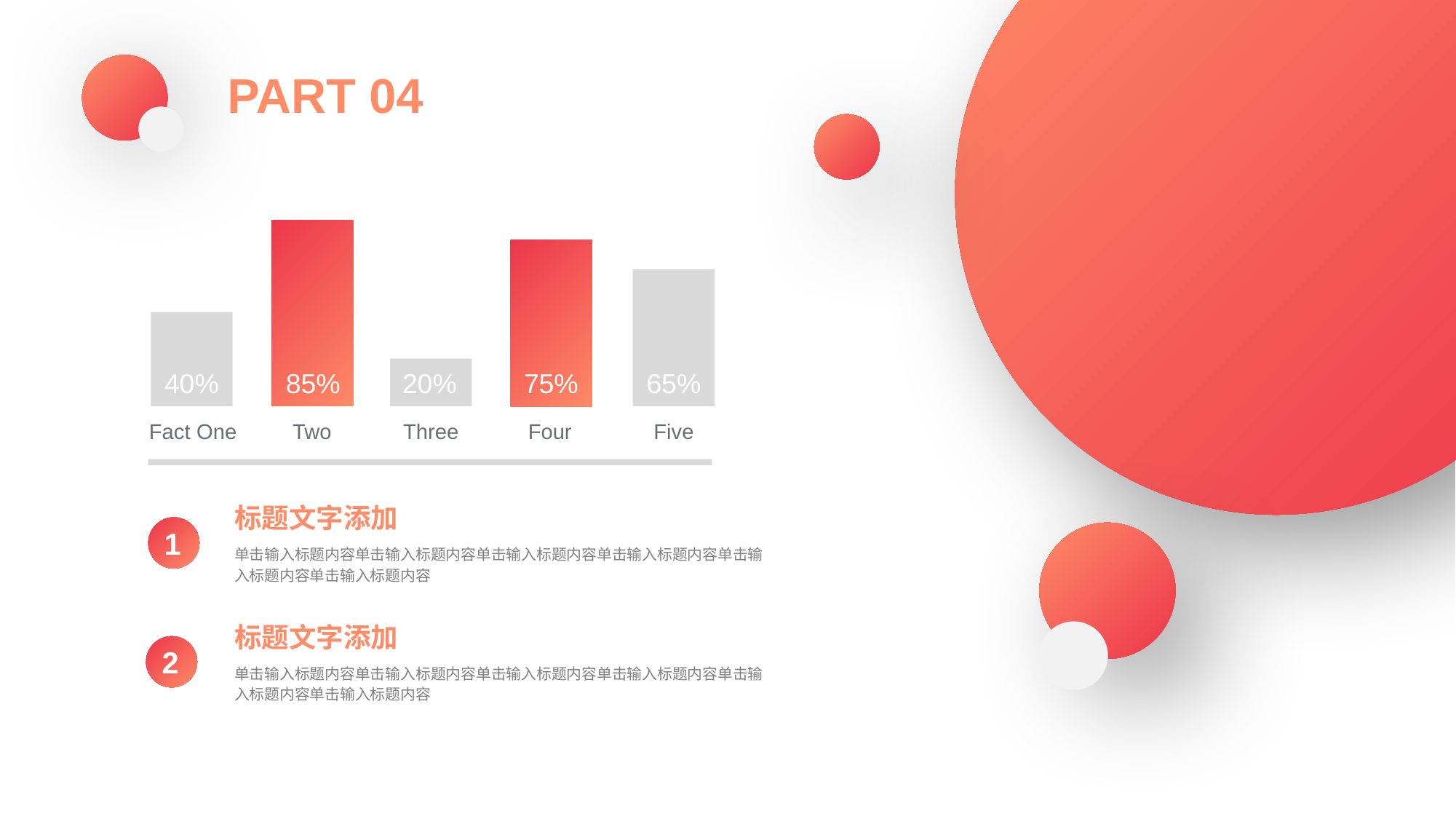

PART 04

20%
40%
65%
75%
85%
Fact One
Two
Three
Four
Five

标题文字添加
单击输入标题内容单击输入标题内容单击输入标题内容单击输入标题内容单击输入标题内容单击输入标题内容
1

标题文字添加
单击输入标题内容单击输入标题内容单击输入标题内容单击输入标题内容单击输入标题内容单击输入标题内容

2